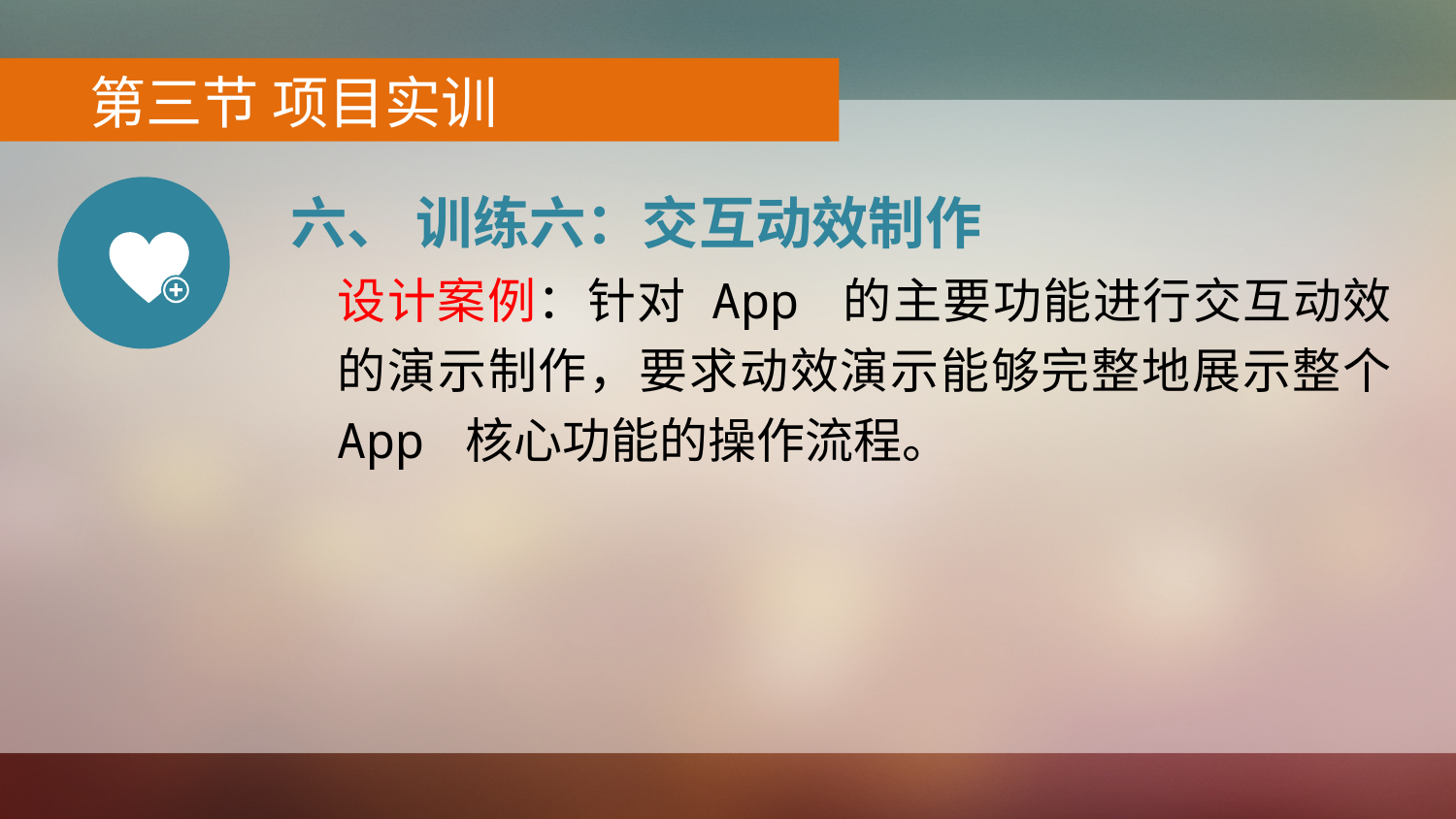

第三节 项目实训

六、 训练六：交互动效制作
设计案例：针对 App 的主要功能进行交互动效的演示制作，要求动效演示能够完整地展示整个 App 核心功能的操作流程。